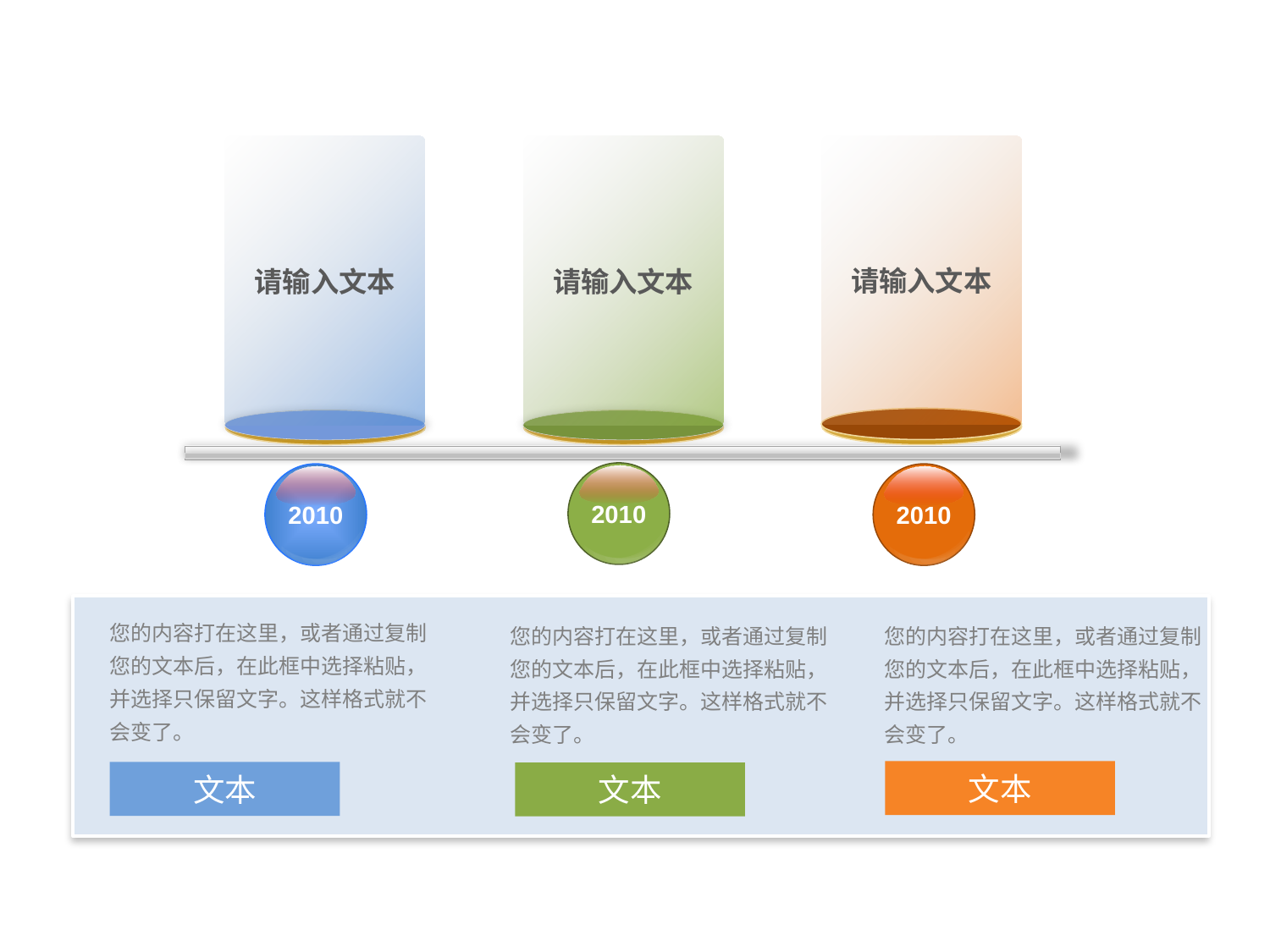

请输入文本

请输入文本

请输入文本

2011
2010

2010

2010

您的内容打在这里，或者通过复制您的文本后，在此框中选择粘贴，并选择只保留文字。这样格式就不会变了。
您的内容打在这里，或者通过复制您的文本后，在此框中选择粘贴，并选择只保留文字。这样格式就不会变了。
您的内容打在这里，或者通过复制您的文本后，在此框中选择粘贴，并选择只保留文字。这样格式就不会变了。
文本
文本
文本